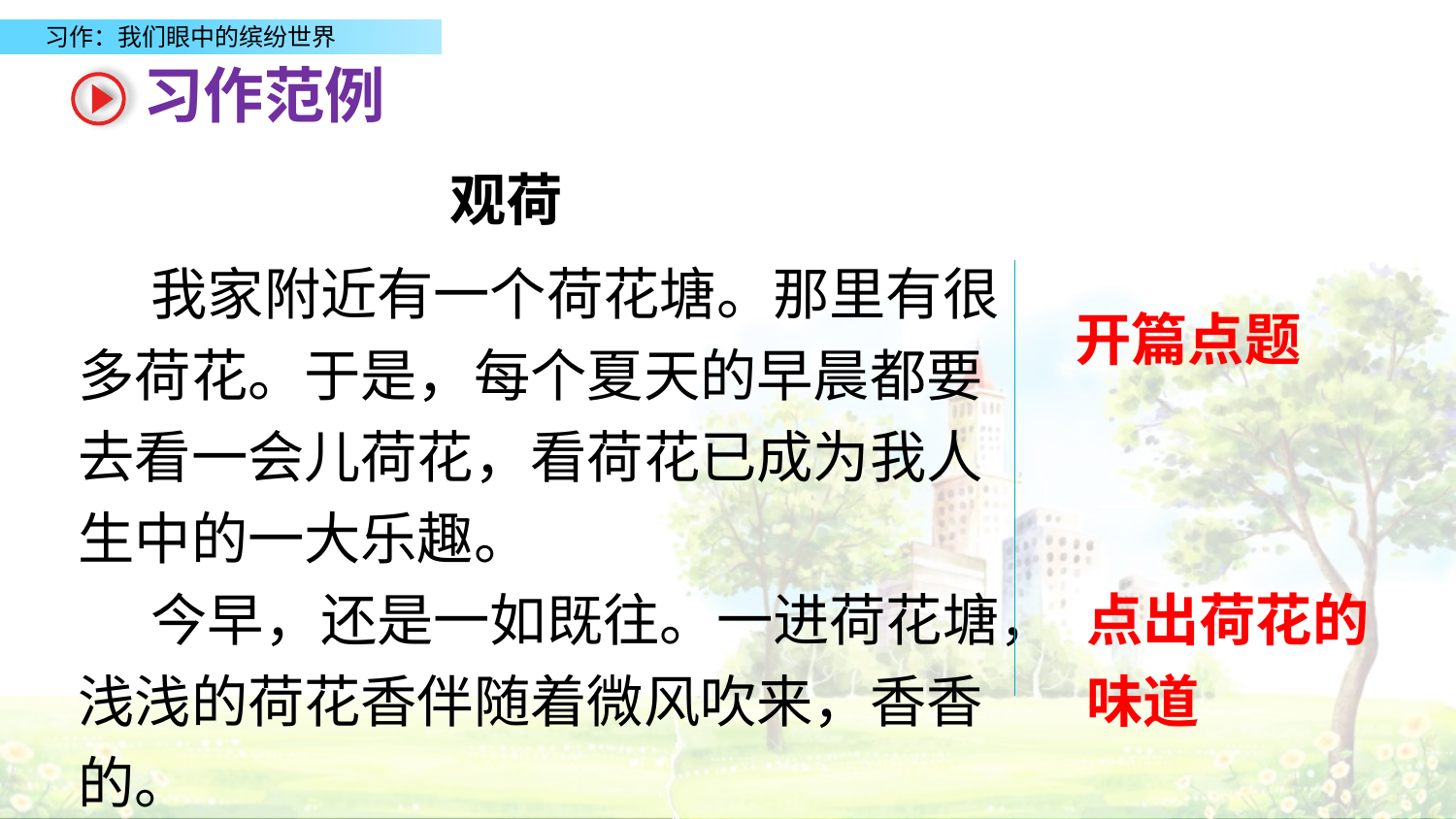

习作范例

观荷
我家附近有一个荷花塘。那里有很多荷花。于是，每个夏天的早晨都要去看一会儿荷花，看荷花已成为我人生中的一大乐趣。
今早，还是一如既往。一进荷花塘，浅浅的荷花香伴随着微风吹来，香香的。
开篇点题
点出荷花的味道